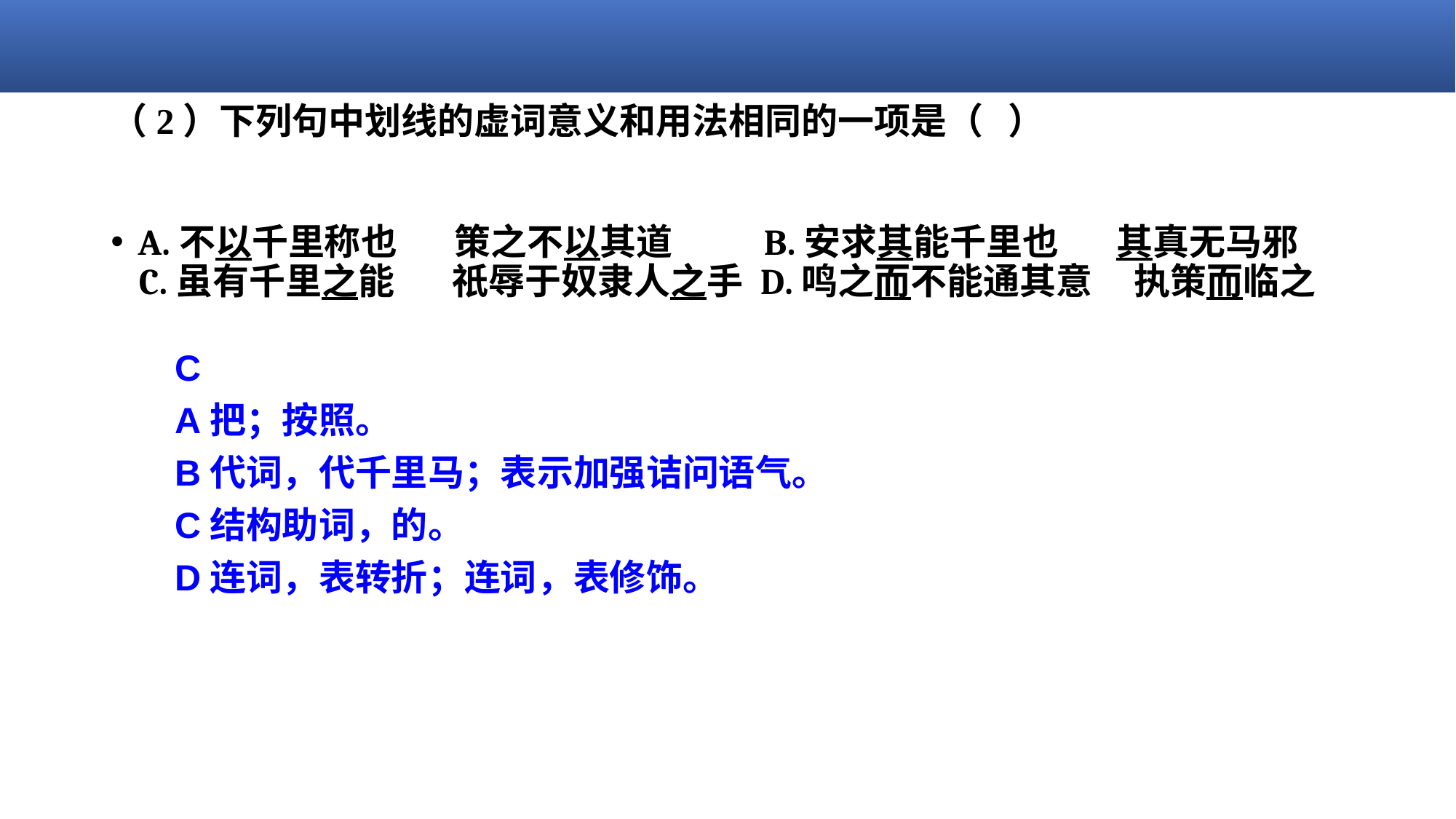

# （2）下列句中划线的虚词意义和用法相同的一项是（   ）
A.不以千里称也       策之不以其道          B.安求其能千里也       其真无马邪
C.虽有千里之能       祇辱于奴隶人之手 D.鸣之而不能通其意     执策而临之
C
A把；按照。
B代词，代千里马；表示加强诘问语气。
C结构助词，的。
D连词，表转折；连词，表修饰。